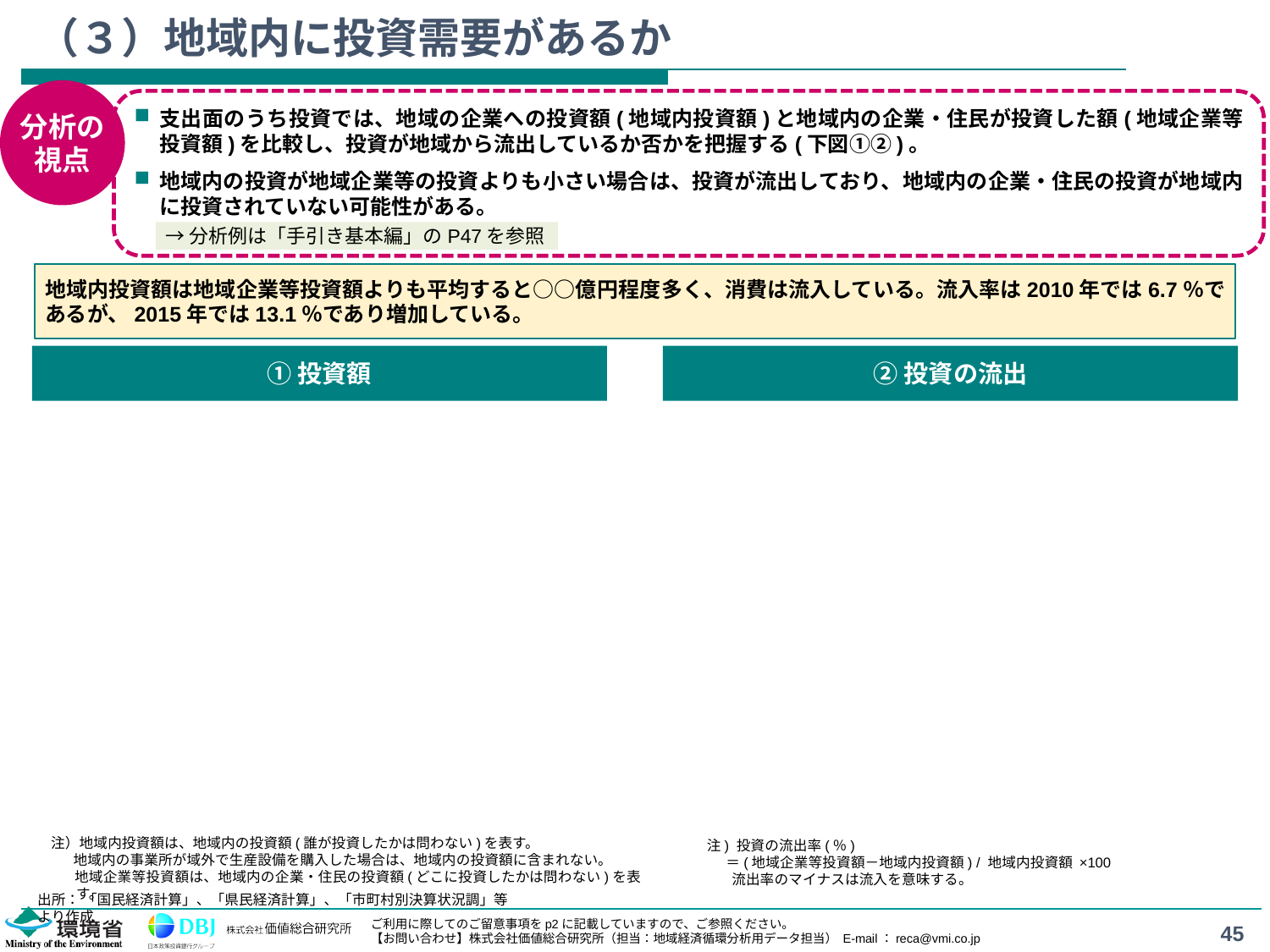

# （３）地域内に投資需要があるか
分析の
視点
支出面のうち投資では、地域の企業への投資額(地域内投資額)と地域内の企業・住民が投資した額(地域企業等投資額)を比較し、投資が地域から流出しているか否かを把握する(下図①②)。
地域内の投資が地域企業等の投資よりも小さい場合は、投資が流出しており、地域内の企業・住民の投資が地域内に投資されていない可能性がある。
→分析例は「手引き基本編」のP47を参照
地域内投資額は地域企業等投資額よりも平均すると○○億円程度多く、消費は流入している。流入率は2010年では6.7％であるが、2015年では13.1％であり増加している。
①投資額
②投資の流出
注）地域内投資額は、地域内の投資額(誰が投資したかは問わない)を表す。
      地域内の事業所が域外で生産設備を購入した場合は、地域内の投資額に含まれない。
      地域企業等投資額は、地域内の企業・住民の投資額(どこに投資したかは問わない)を表す。
注) 投資の流出率(％)
     ＝(地域企業等投資額－地域内投資額) / 地域内投資額 ×100
流出率のマイナスは流入を意味する。
出所： 「国民経済計算」、「県民経済計算」、「市町村別決算状況調」等より作成
45